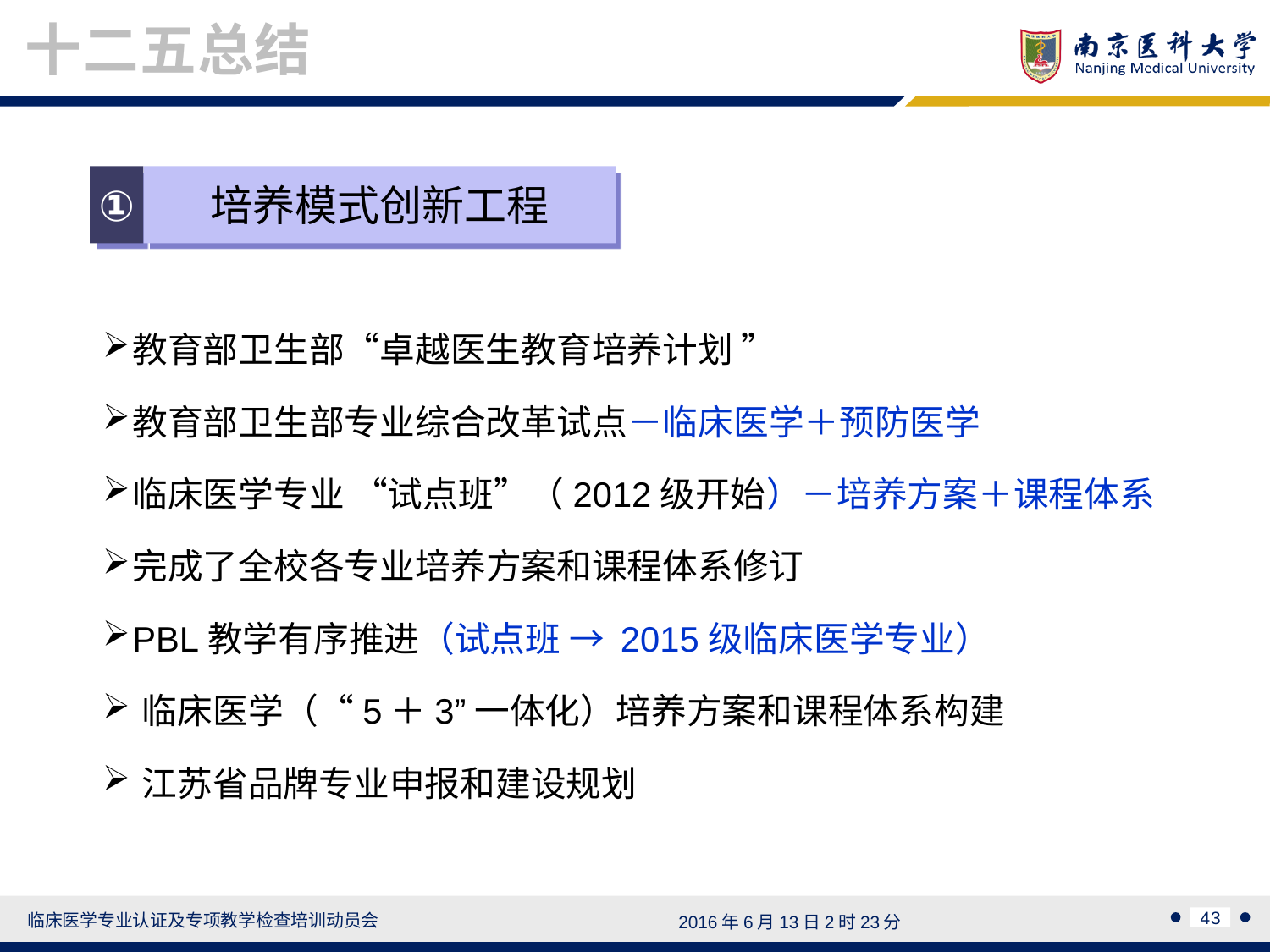

十二五总结
①
培养模式创新工程
教育部卫生部“卓越医生教育培养计划 ”
教育部卫生部专业综合改革试点－临床医学＋预防医学
临床医学专业 “试点班”（2012级开始）－培养方案＋课程体系
完成了全校各专业培养方案和课程体系修订
PBL教学有序推进（试点班 → 2015级临床医学专业）
临床医学（“5＋3”一体化）培养方案和课程体系构建
江苏省品牌专业申报和建设规划